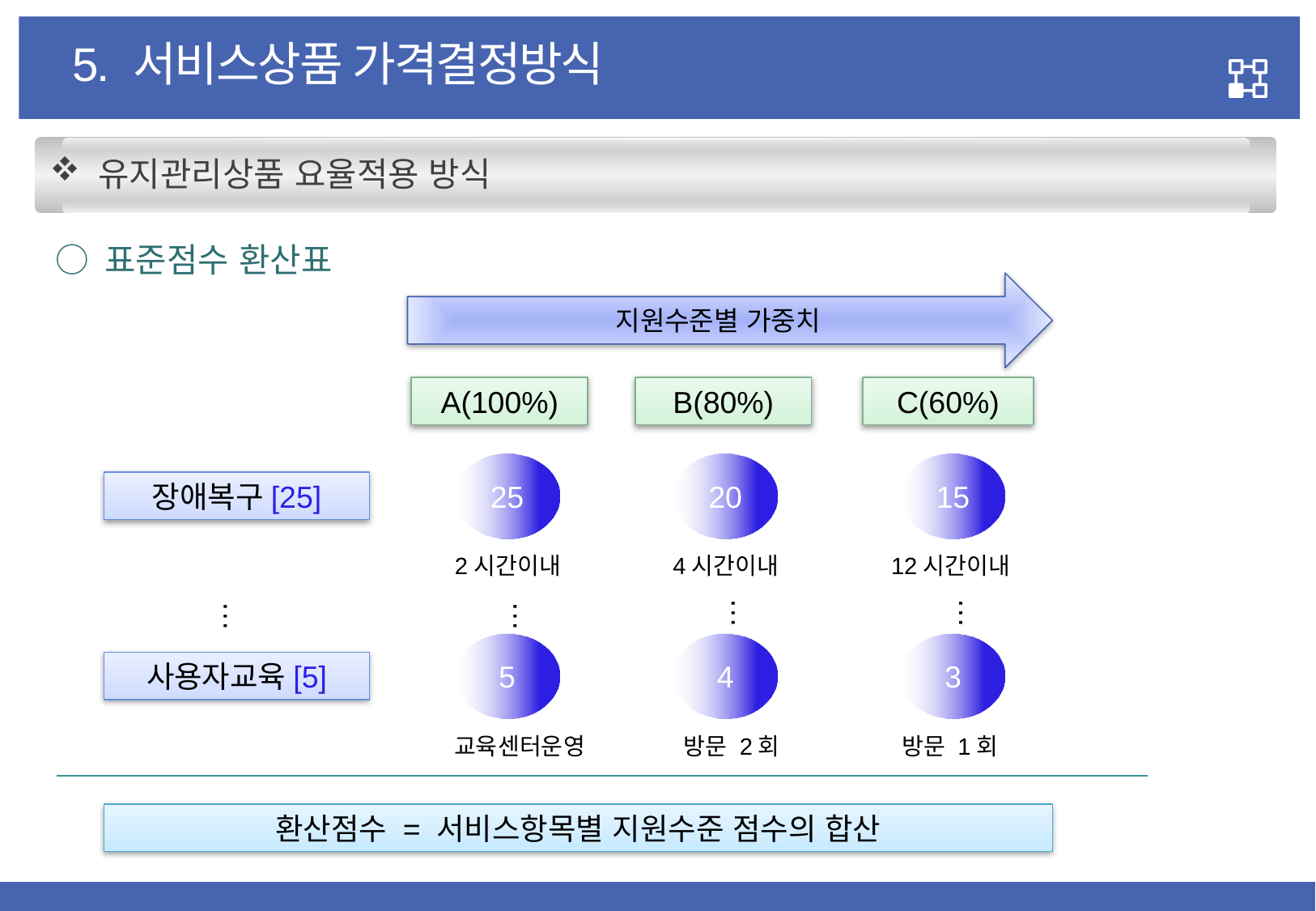

5. 서비스상품 가격결정방식

 유지관리상품 요율적용 방식
  ○ 표준점수 환산표
지원수준별 가중치
A(100%)
B(80%)
C(60%)
25
20
15
장애복구[25]
2시간이내
4시간이내
12시간이내
…
…
…
…
5
4
3
사용자교육[5]
교육센터운영
방문 2회
방문 1회
환산점수 = 서비스항목별 지원수준 점수의 합산